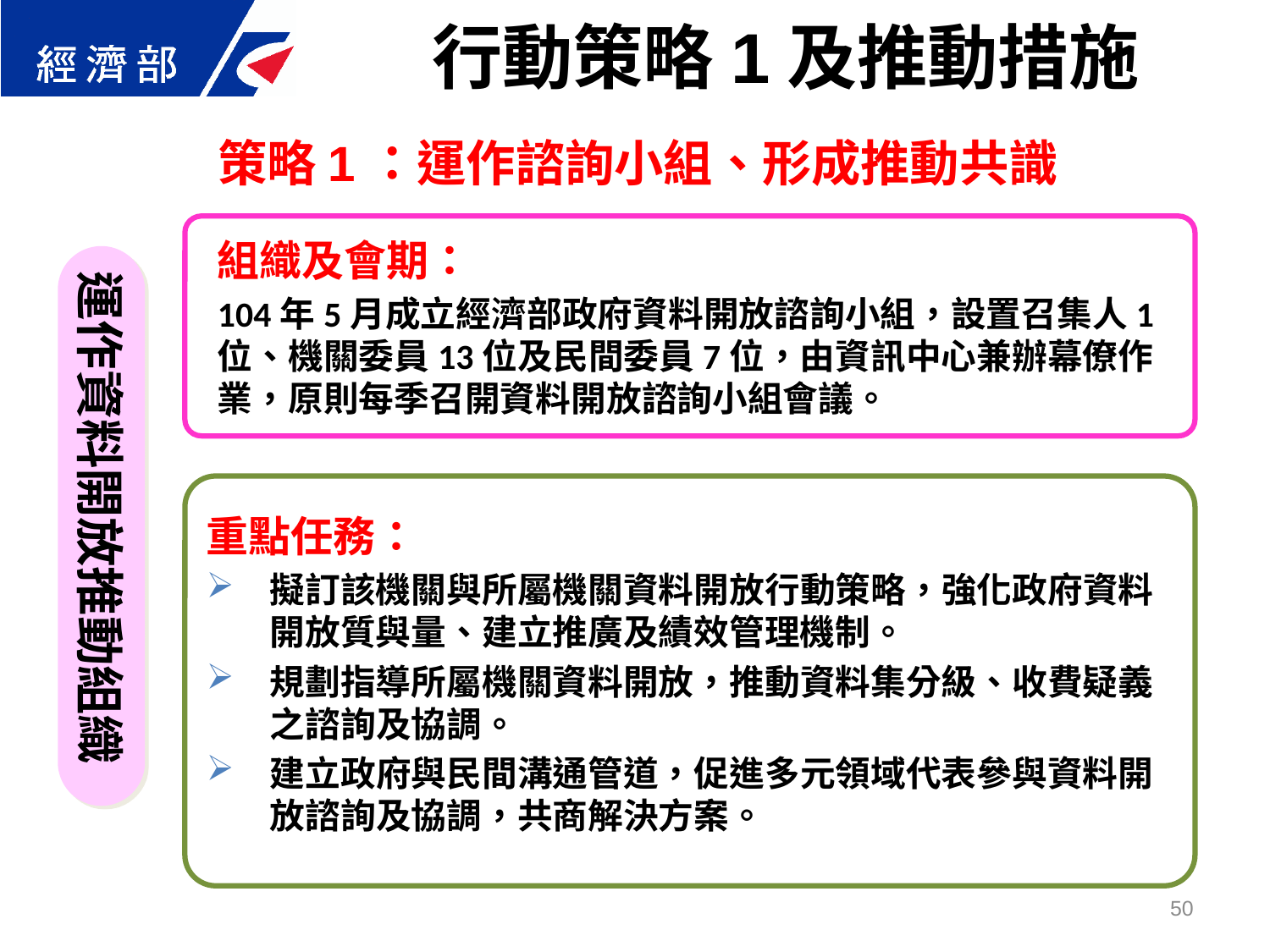

行動策略1及推動措施
策略1：運作諮詢小組、形成推動共識

組織及會期：
104年5月成立經濟部政府資料開放諮詢小組，設置召集人1位、機關委員13位及民間委員7位，由資訊中心兼辦幕僚作業，原則每季召開資料開放諮詢小組會議。
運作資料開放推動組織
重點任務：
擬訂該機關與所屬機關資料開放行動策略，強化政府資料開放質與量、建立推廣及績效管理機制。
規劃指導所屬機關資料開放，推動資料集分級、收費疑義之諮詢及協調。
建立政府與民間溝通管道，促進多元領域代表參與資料開放諮詢及協調，共商解決方案。
50